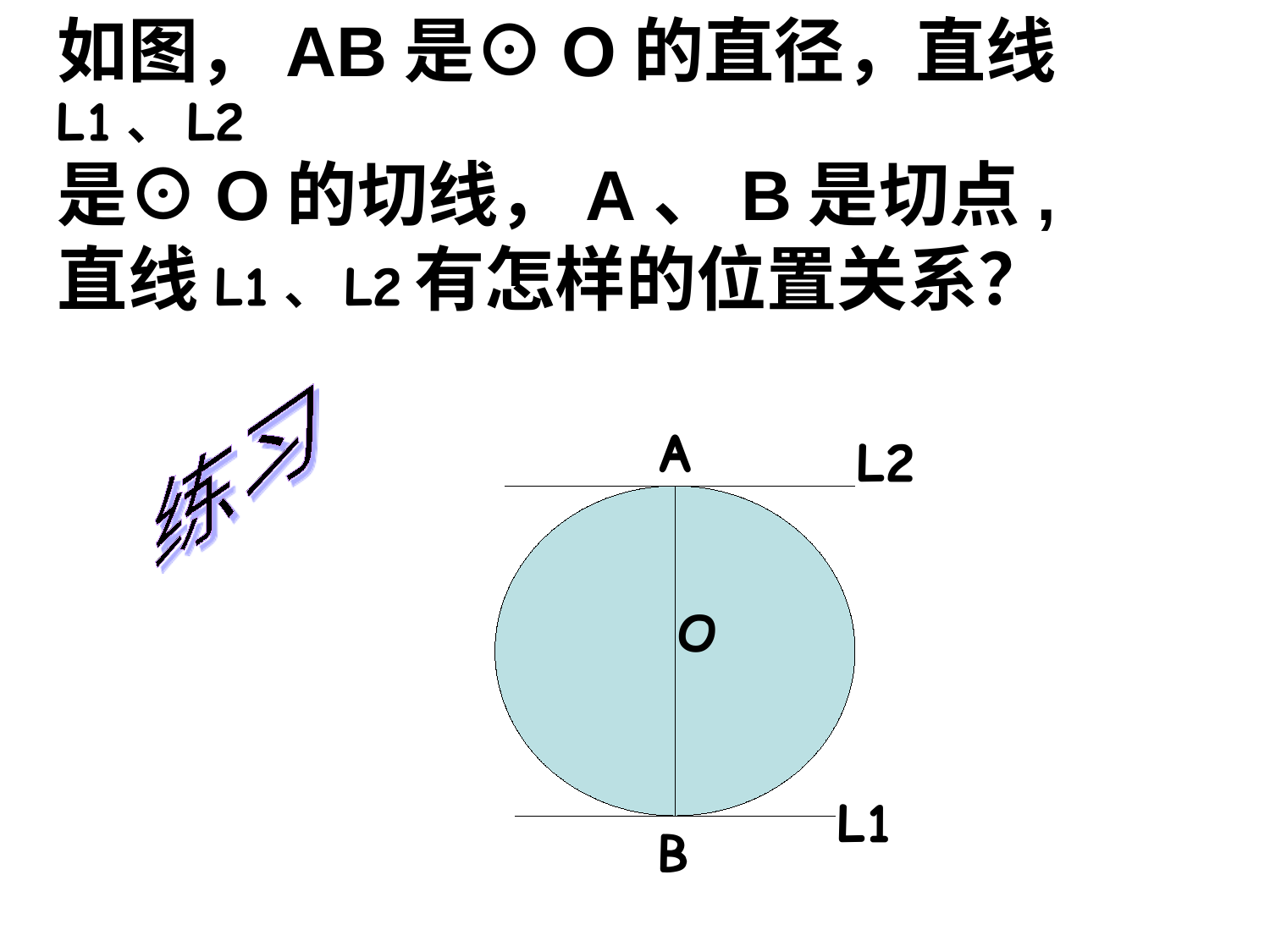

如图，AB是⊙O的直径，直线L1、L2
是⊙O的切线，A、B是切点,直线L1、L2有怎样的位置关系？

练习
A
L2

O
L1

B